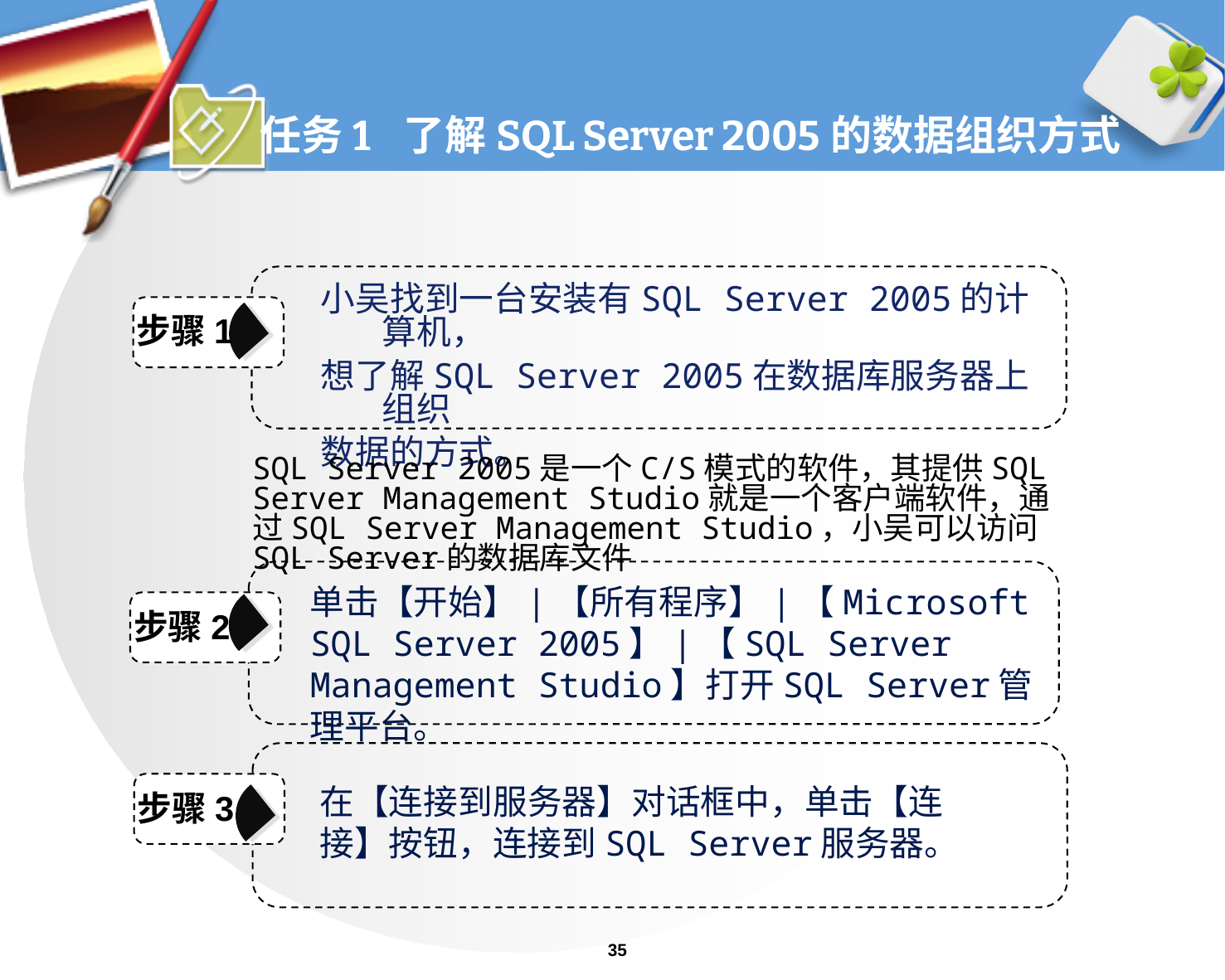

# 任务1   了解SQL Server 2005的数据组织方式

小吴找到一台安装有SQL Server 2005的计算机，
想了解SQL Server 2005在数据库服务器上组织
数据的方式。

步骤1

SQL Server 2005是一个C/S模式的软件，其提供SQL Server Management Studio就是一个客户端软件，通过SQL Server Management Studio，小吴可以访问SQL Server的数据库文件

单击【开始】|【所有程序】|【Microsoft SQL Server 2005】|【SQL Server Management Studio】打开SQL Server管理平台。

步骤2

在【连接到服务器】对话框中，单击【连接】按钮，连接到SQL Server服务器。
步骤3

35